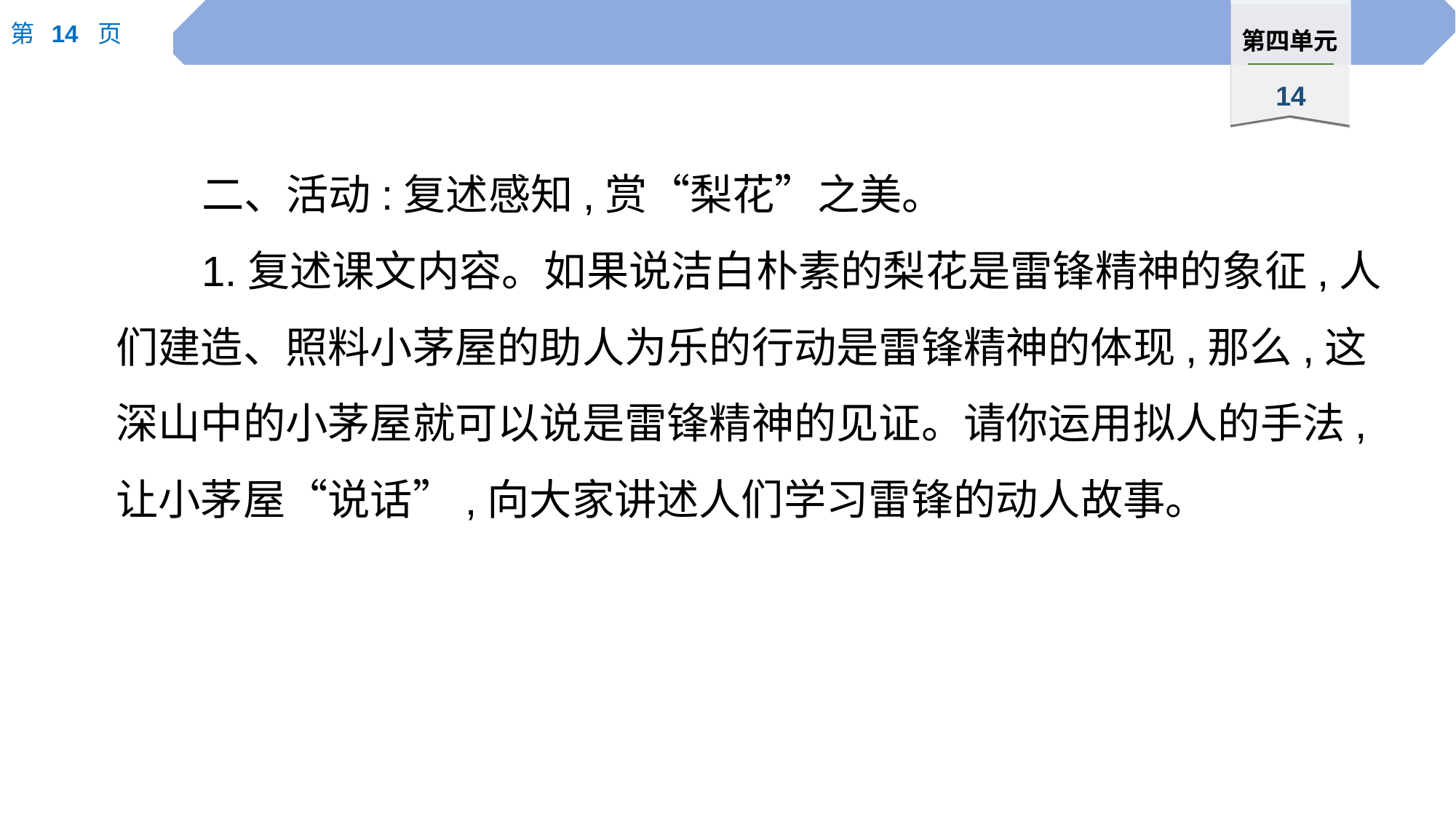

二、活动:复述感知,赏“梨花”之美。
1.复述课文内容。如果说洁白朴素的梨花是雷锋精神的象征,人们建造、照料小茅屋的助人为乐的行动是雷锋精神的体现,那么,这深山中的小茅屋就可以说是雷锋精神的见证。请你运用拟人的手法,让小茅屋“说话”,向大家讲述人们学习雷锋的动人故事。